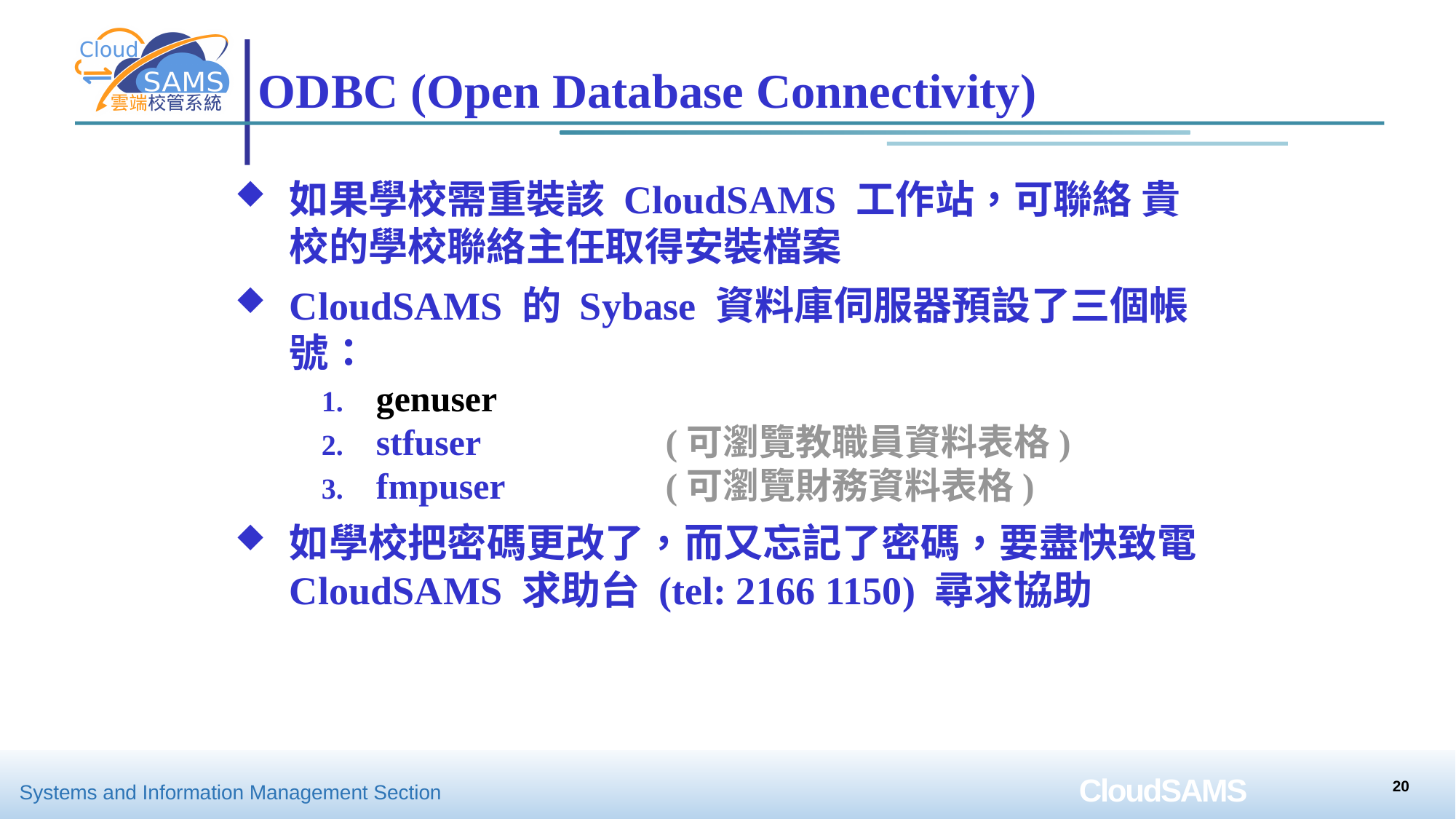

# ODBC (Open Database Connectivity)
如果學校需重裝該 CloudSAMS 工作站，可聯絡 貴校的學校聯絡主任取得安裝檔案
CloudSAMS 的 Sybase 資料庫伺服器預設了三個帳號：
genuser
stfuser	(可瀏覽教職員資料表格)
fmpuser	(可瀏覽財務資料表格)
如學校把密碼更改了，而又忘記了密碼，要盡快致電 CloudSAMS 求助台 (tel: 2166 1150) 尋求協助
20